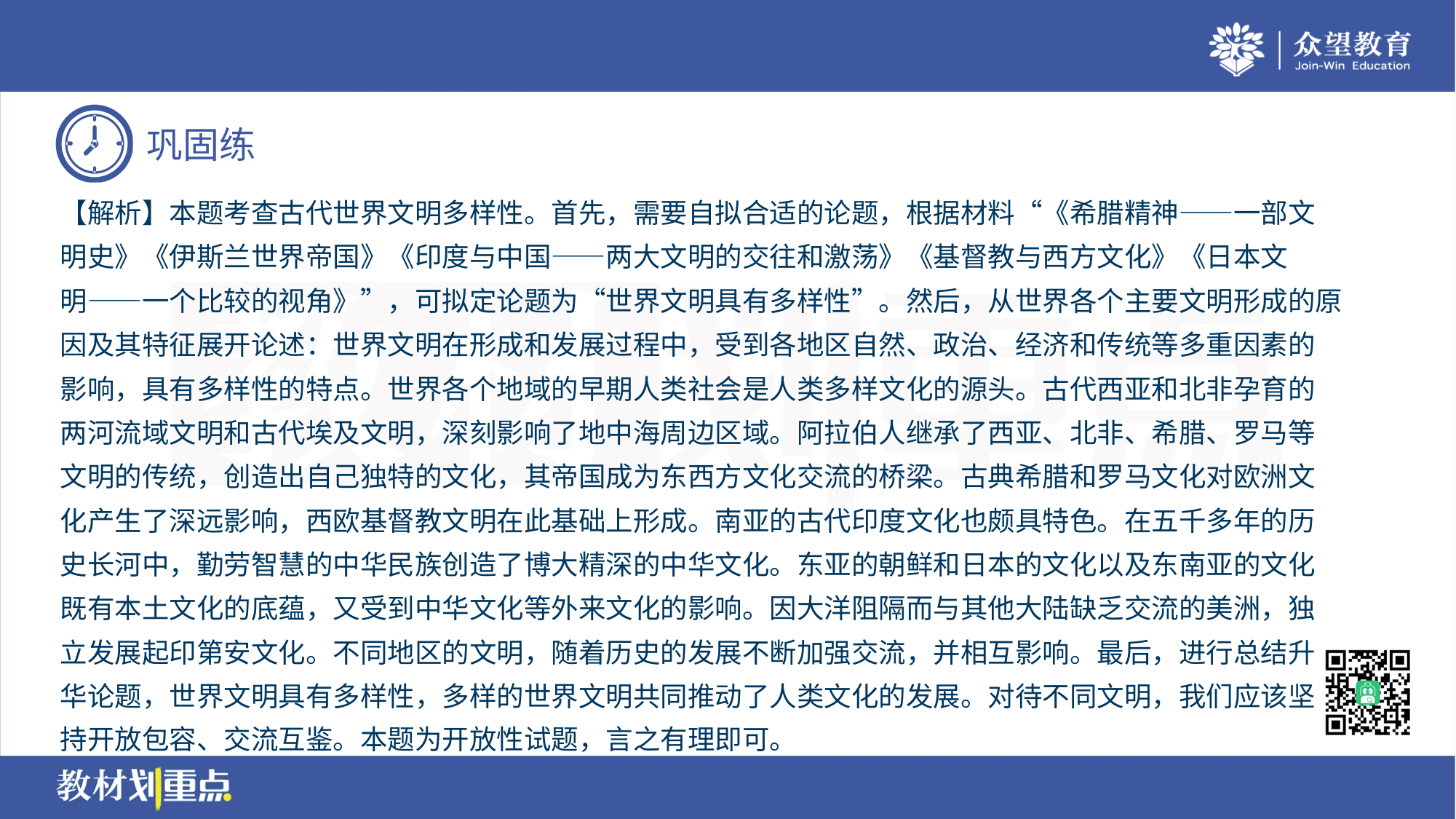

【解析】本题考查古代世界文明多样性。首先，需要自拟合适的论题，根据材料“《希腊精神——一部文
明史》《伊斯兰世界帝国》《印度与中国——两大文明的交往和激荡》《基督教与西方文化》《日本文
明——一个比较的视角》”，可拟定论题为“世界文明具有多样性”。然后，从世界各个主要文明形成的原
因及其特征展开论述：世界文明在形成和发展过程中，受到各地区自然、政治、经济和传统等多重因素的
影响，具有多样性的特点。世界各个地域的早期人类社会是人类多样文化的源头。古代西亚和北非孕育的
两河流域文明和古代埃及文明，深刻影响了地中海周边区域。阿拉伯人继承了西亚、北非、希腊、罗马等
文明的传统，创造出自己独特的文化，其帝国成为东西方文化交流的桥梁。古典希腊和罗马文化对欧洲文
化产生了深远影响，西欧基督教文明在此基础上形成。南亚的古代印度文化也颇具特色。在五千多年的历
史长河中，勤劳智慧的中华民族创造了博大精深的中华文化。东亚的朝鲜和日本的文化以及东南亚的文化
既有本土文化的底蕴，又受到中华文化等外来文化的影响。因大洋阻隔而与其他大陆缺乏交流的美洲，独
立发展起印第安文化。不同地区的文明，随着历史的发展不断加强交流，并相互影响。最后，进行总结升
华论题，世界文明具有多样性，多样的世界文明共同推动了人类文化的发展。对待不同文明，我们应该坚
持开放包容、交流互鉴。本题为开放性试题，言之有理即可。